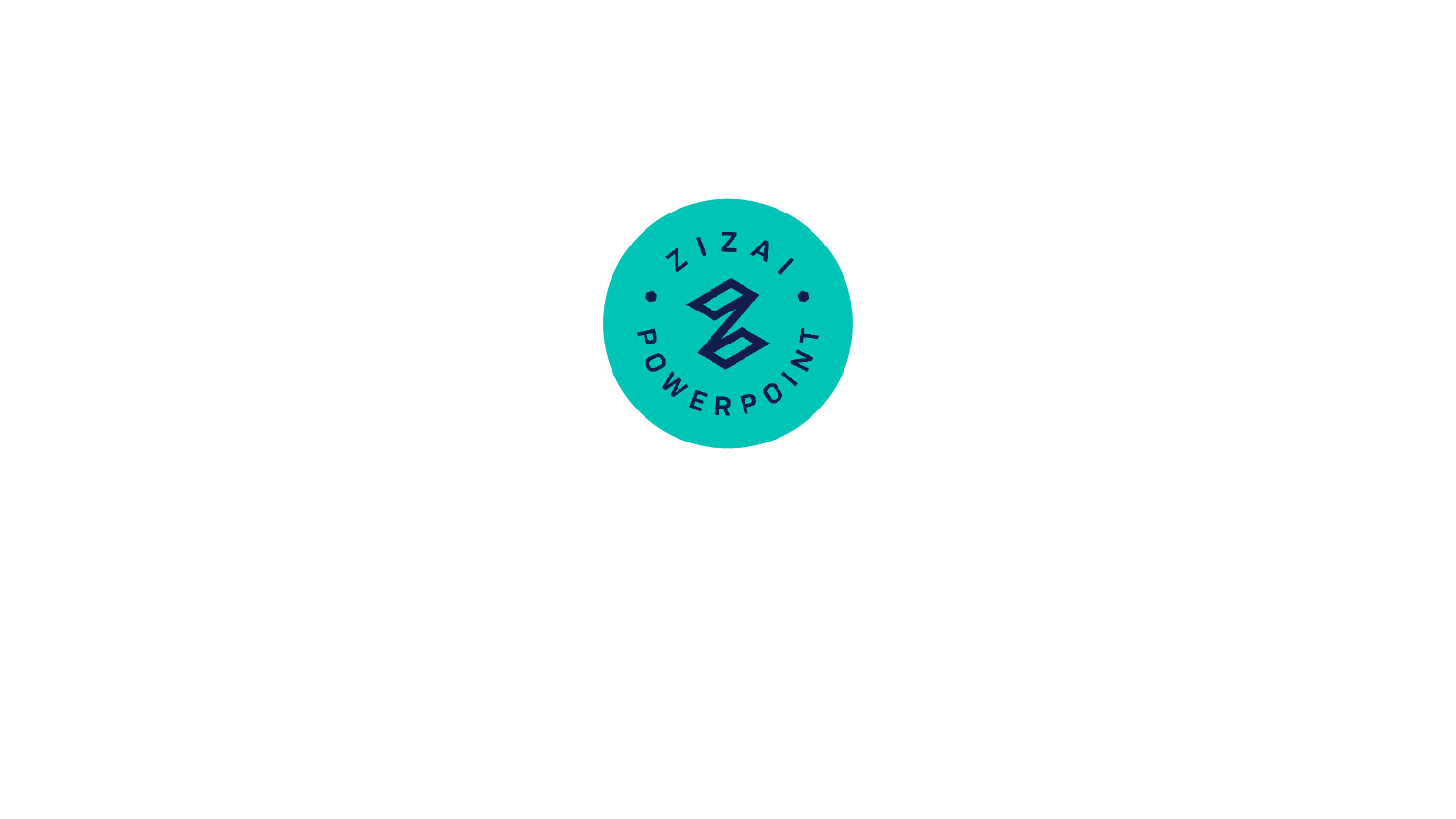

Zizai powerpoint
求职意向：平面设计师
毕业清华大学美术学院
Tel：135 1234 5678    email : BBQ@126.com